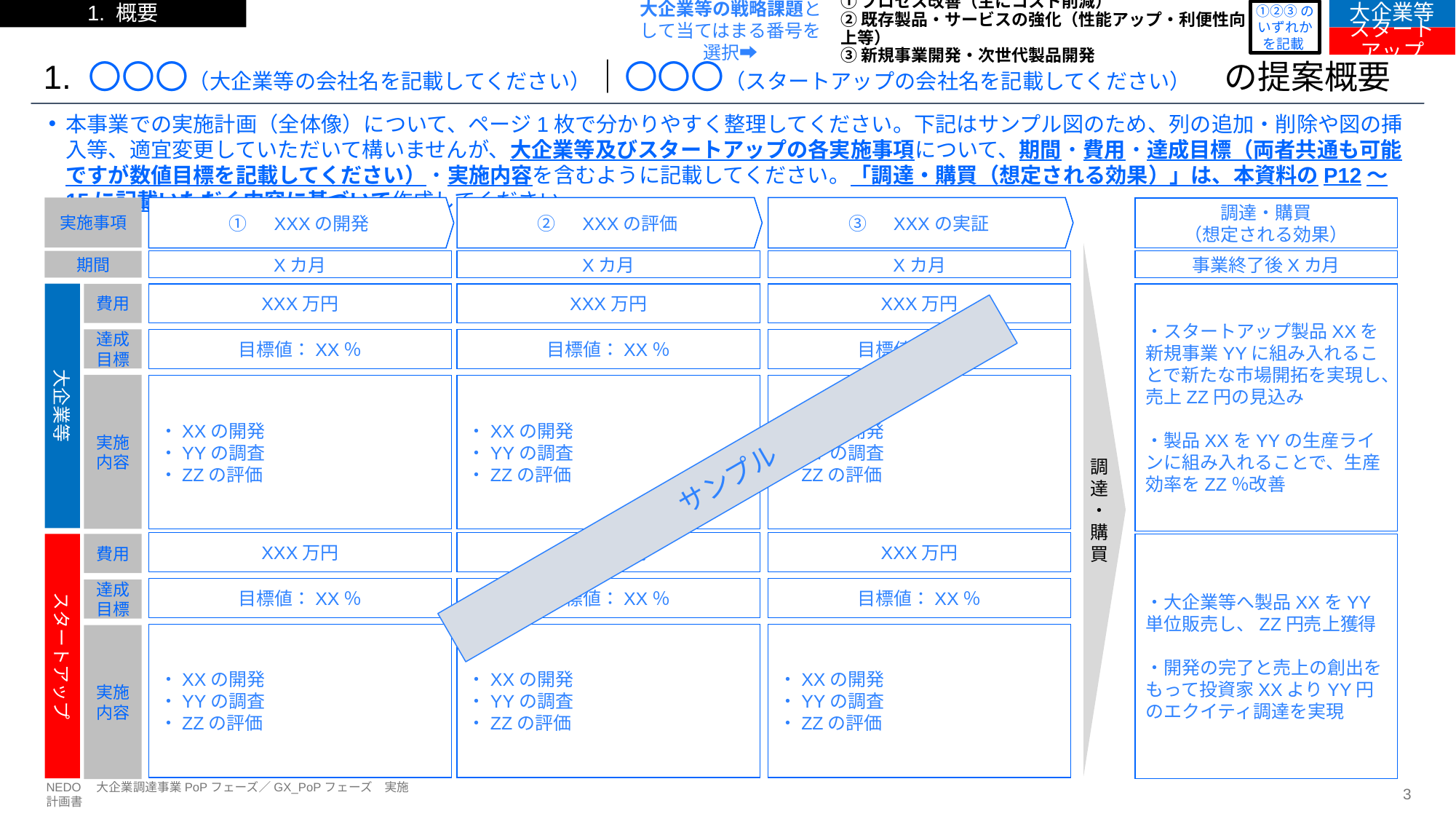

1. 概要
大企業等
①②③のいずれかを記載
①プロセス改善（主にコスト削減）
②既存製品・サービスの強化（性能アップ・利便性向上等）
③新規事業開発・次世代製品開発
大企業等の戦略課題として当てはまる番号を選択➡
スタートアップ
# 1. 〇〇〇（大企業等の会社名を記載してください）｜〇〇〇（スタートアップの会社名を記載してください）　の提案概要
本事業での実施計画（全体像）について、ページ1枚で分かりやすく整理してください。下記はサンプル図のため、列の追加・削除や図の挿入等、適宜変更していただいて構いませんが、大企業等及びスタートアップの各実施事項について、期間・費用・達成目標（両者共通も可能ですが数値目標を記載してください）・実施内容を含むように記載してください。「調達・購買（想定される効果）」は、本資料のP12～15に記載いただく内容に基づいて作成してください。
①　XXXの開発
②　XXXの評価
③　XXXの実証
実施事項
調達・購買
（想定される効果）
期間
Xカ月
Xカ月
Xカ月
事業終了後Xカ月
大企業等
費用
XXX万円
XXX万円
XXX万円
・スタートアップ製品XXを新規事業YYに組み入れることで新たな市場開拓を実現し、売上ZZ円の見込み

・製品XXをYYの生産ラインに組み入れることで、生産効率をZZ％改善
達成目標
目標値：XX％
目標値：XX％
目標値：XX％
実施内容
・XXの開発
・YYの調査
・ZZの評価
・XXの開発
・YYの調査
・ZZの評価
・XXの開発
・YYの調査
・ZZの評価
調達・購買
サンプル

XXX万円
XXX万円
XXX万円
スタートアップ
費用
・大企業等へ製品XXをYY単位販売し、ZZ円売上獲得

・開発の完了と売上の創出をもって投資家XXよりYY円のエクイティ調達を実現
目標値：XX％
目標値：XX％
目標値：XX％
達成目標
・XXの開発
・YYの調査
・ZZの評価
・XXの開発
・YYの調査
・ZZの評価
・XXの開発
・YYの調査
・ZZの評価
実施内容
NEDO　大企業調達事業PoPフェーズ／GX_PoPフェーズ　実施計画書
3